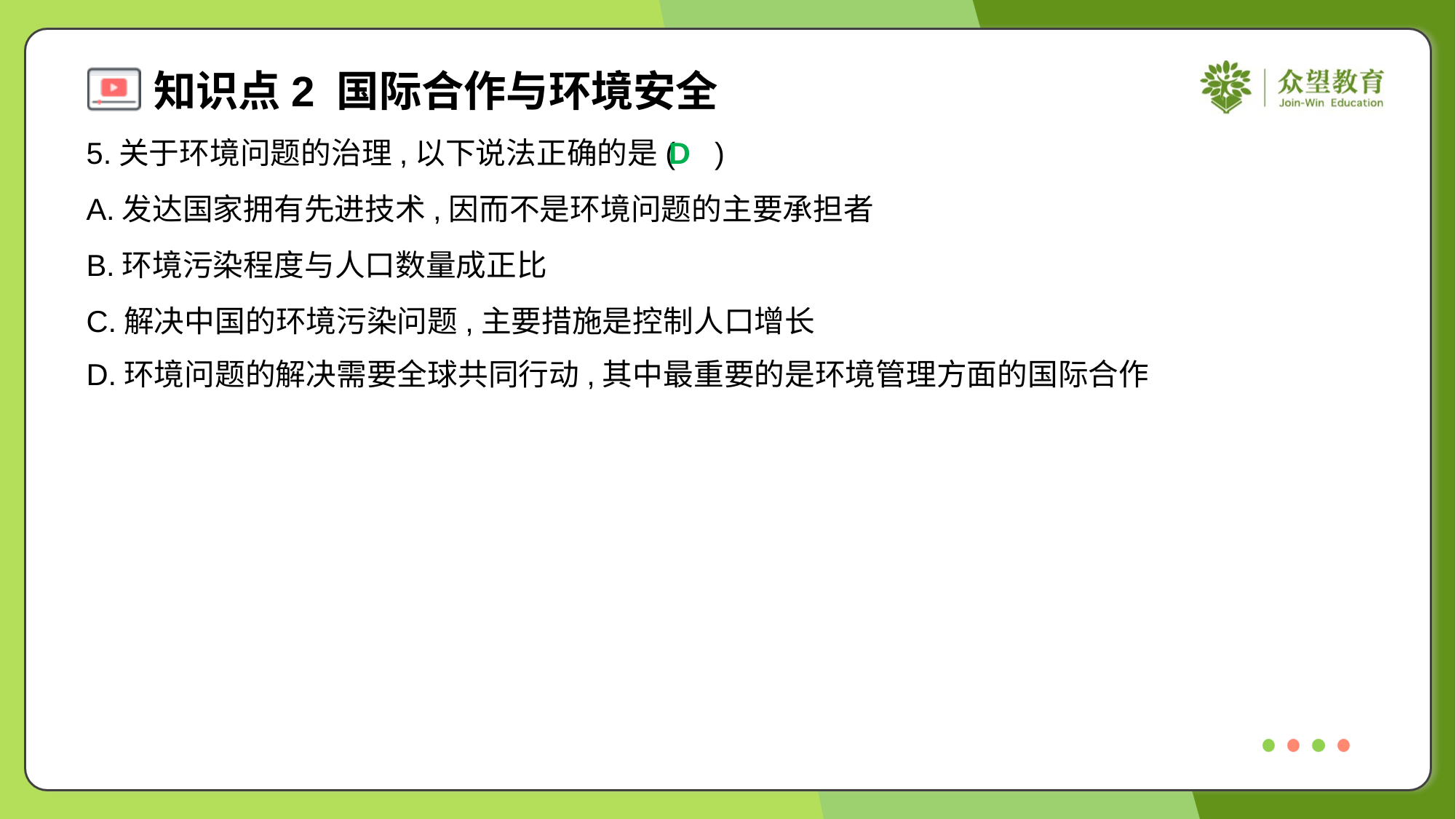

5.关于环境问题的治理,以下说法正确的是(     )
D
A.发达国家拥有先进技术,因而不是环境问题的主要承担者
B.环境污染程度与人口数量成正比
C.解决中国的环境污染问题,主要措施是控制人口增长
D.环境问题的解决需要全球共同行动,其中最重要的是环境管理方面的国际合作